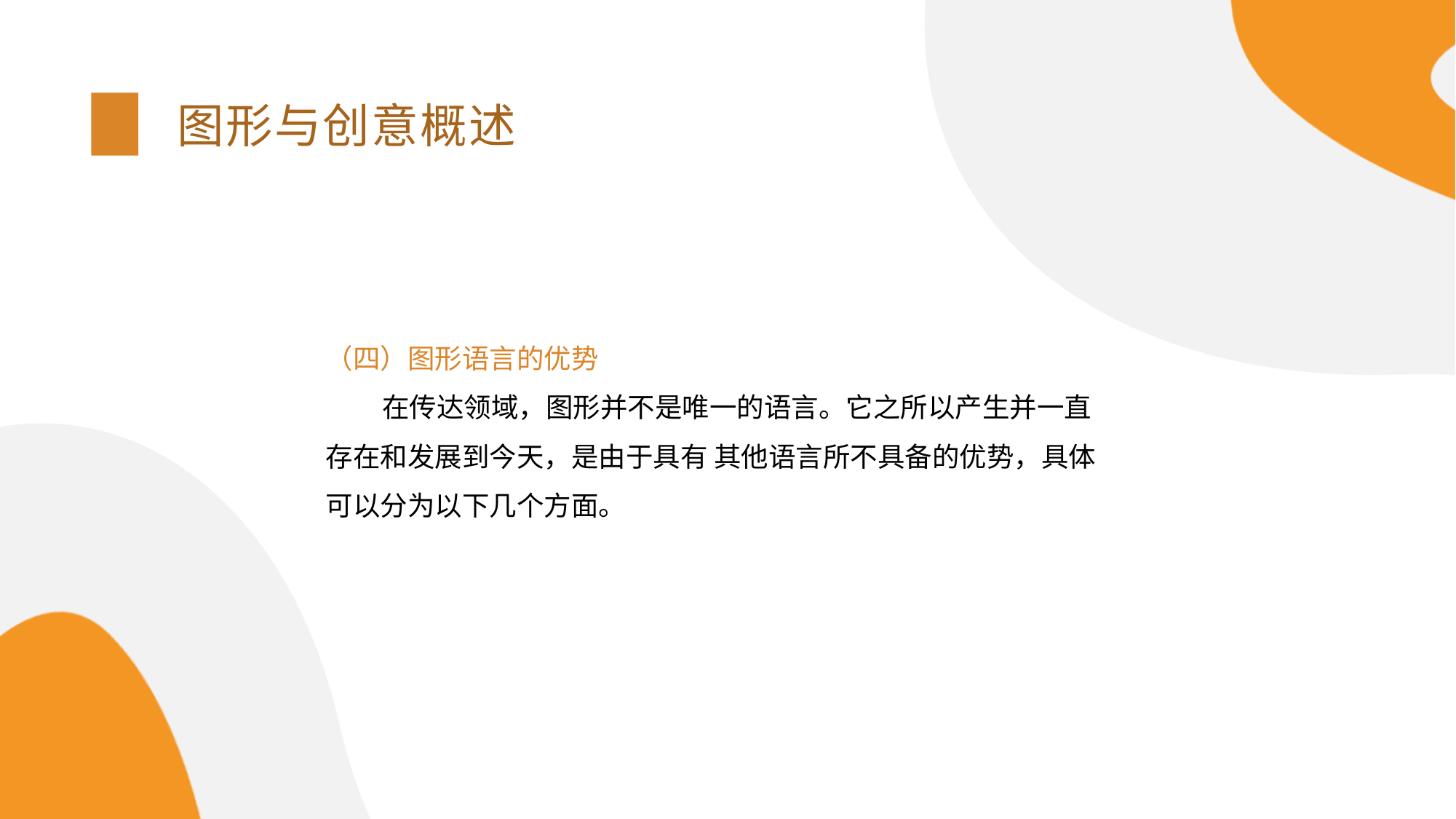

图形与创意概述

（四）图形语言的优势
        在传达领域，图形并不是唯一的语言。它之所以产生并一直存在和发展到今天，是由于具有 其他语言所不具备的优势，具体可以分为以下几个方面。